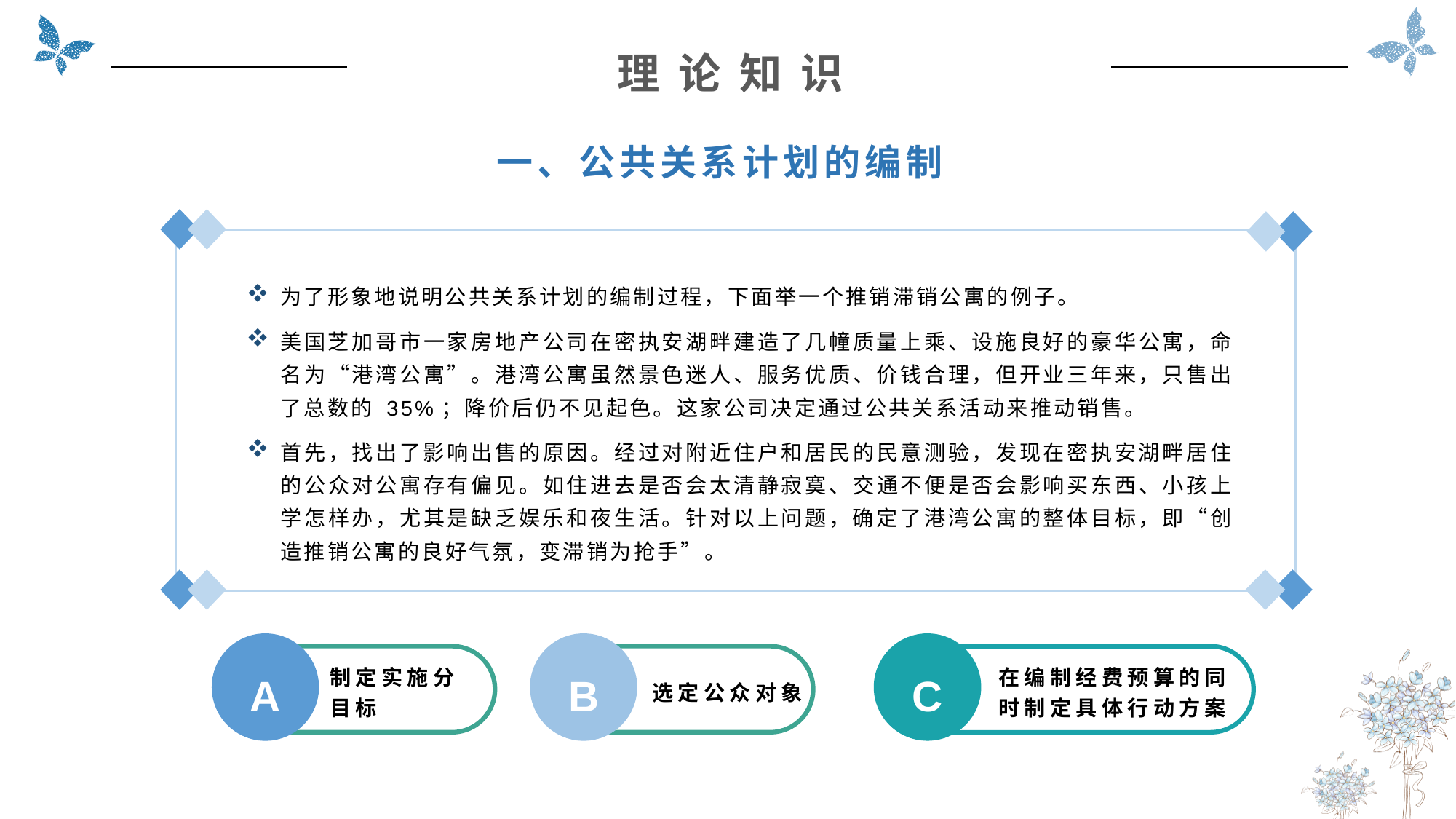

理 论 知 识
一、公共关系计划的编制

为了形象地说明公共关系计划的编制过程，下面举一个推销滞销公寓的例子。
美国芝加哥市一家房地产公司在密执安湖畔建造了几幢质量上乘、设施良好的豪华公寓，命名为“港湾公寓”。港湾公寓虽然景色迷人、服务优质、价钱合理，但开业三年来，只售出了总数的 35%；降价后仍不见起色。这家公司决定通过公共关系活动来推动销售。
首先，找出了影响出售的原因。经过对附近住户和居民的民意测验，发现在密执安湖畔居住的公众对公寓存有偏见。如住进去是否会太清静寂寞、交通不便是否会影响买东西、小孩上学怎样办，尤其是缺乏娱乐和夜生活。针对以上问题，确定了港湾公寓的整体目标，即“创造推销公寓的良好气氛，变滞销为抢手”。

A
制定实施分
目标

B
选定公众对象

C
在编制经费预算的同
时制定具体行动方案